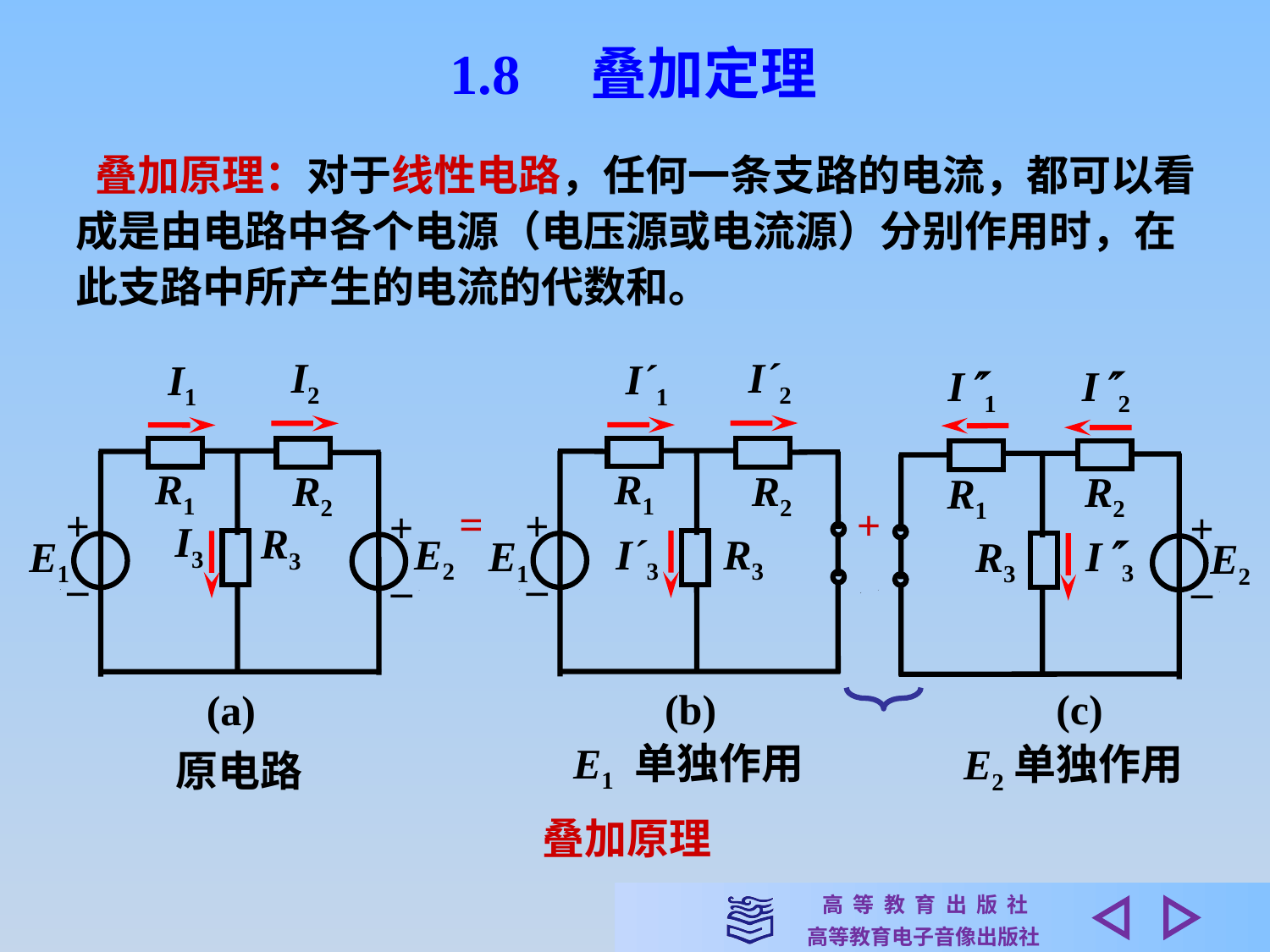

1.8　叠加定理
 叠加原理：对于线性电路，任何一条支路的电流，都可以看成是由电路中各个电源（电压源或电流源）分别作用时，在此支路中所产生的电流的代数和。
I2
I1

+
–

R1
R2
+
–
I3
R3
E2
E1

(a)
I´2
I´1

+
–

R1
R2

R3
I´3
E1

(b)
E1 单独作用
I″1
I″2

+
–

R2
R1

R3
E2

(c)
I″3
E2单独作用
=
+

原电路
    叠加原理